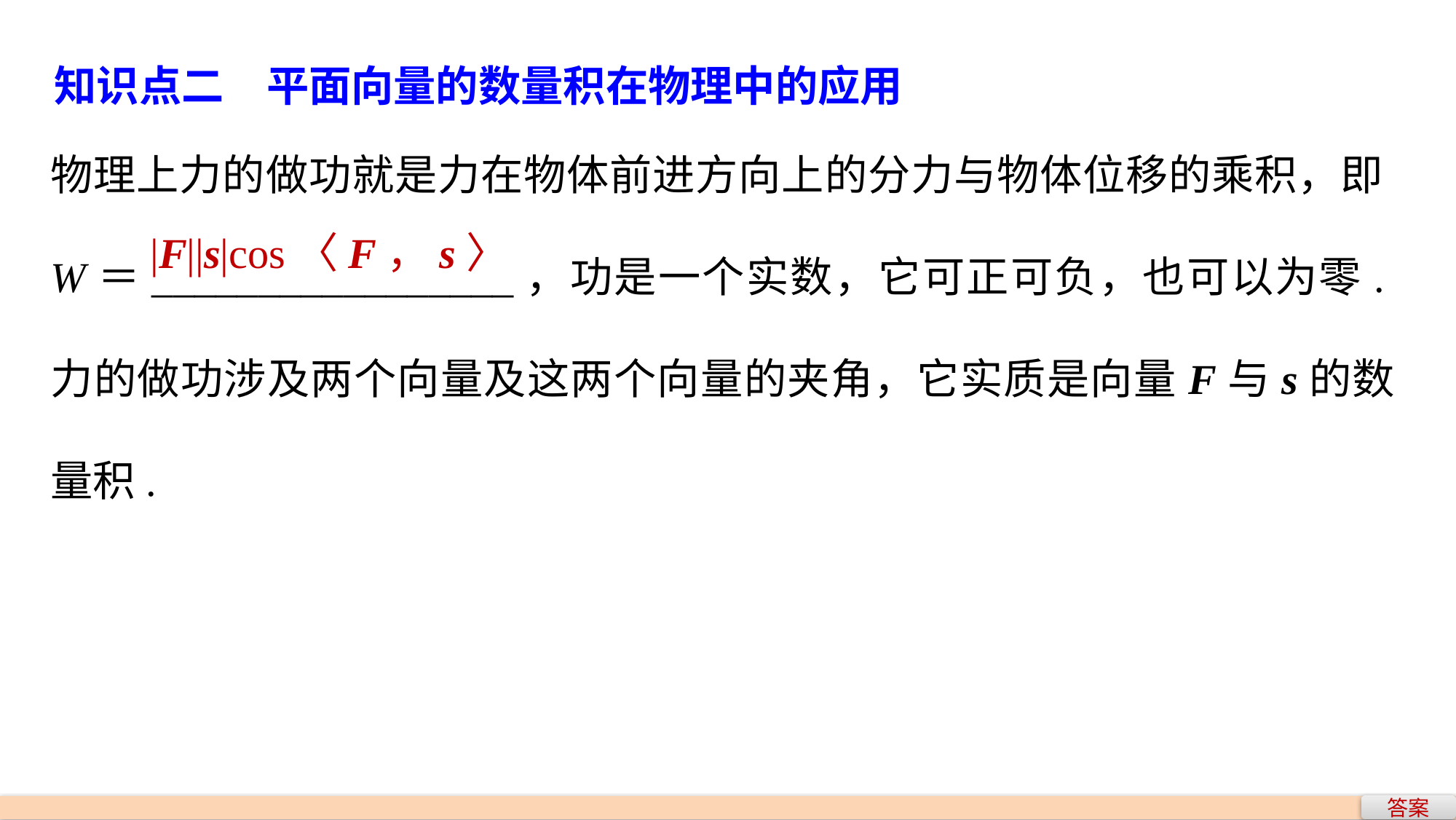

知识点二　平面向量的数量积在物理中的应用
物理上力的做功就是力在物体前进方向上的分力与物体位移的乘积，即W＝_________________，功是一个实数，它可正可负，也可以为零.力的做功涉及两个向量及这两个向量的夹角，它实质是向量F与s的数量积.
|F||s|cos〈F，s〉
答案